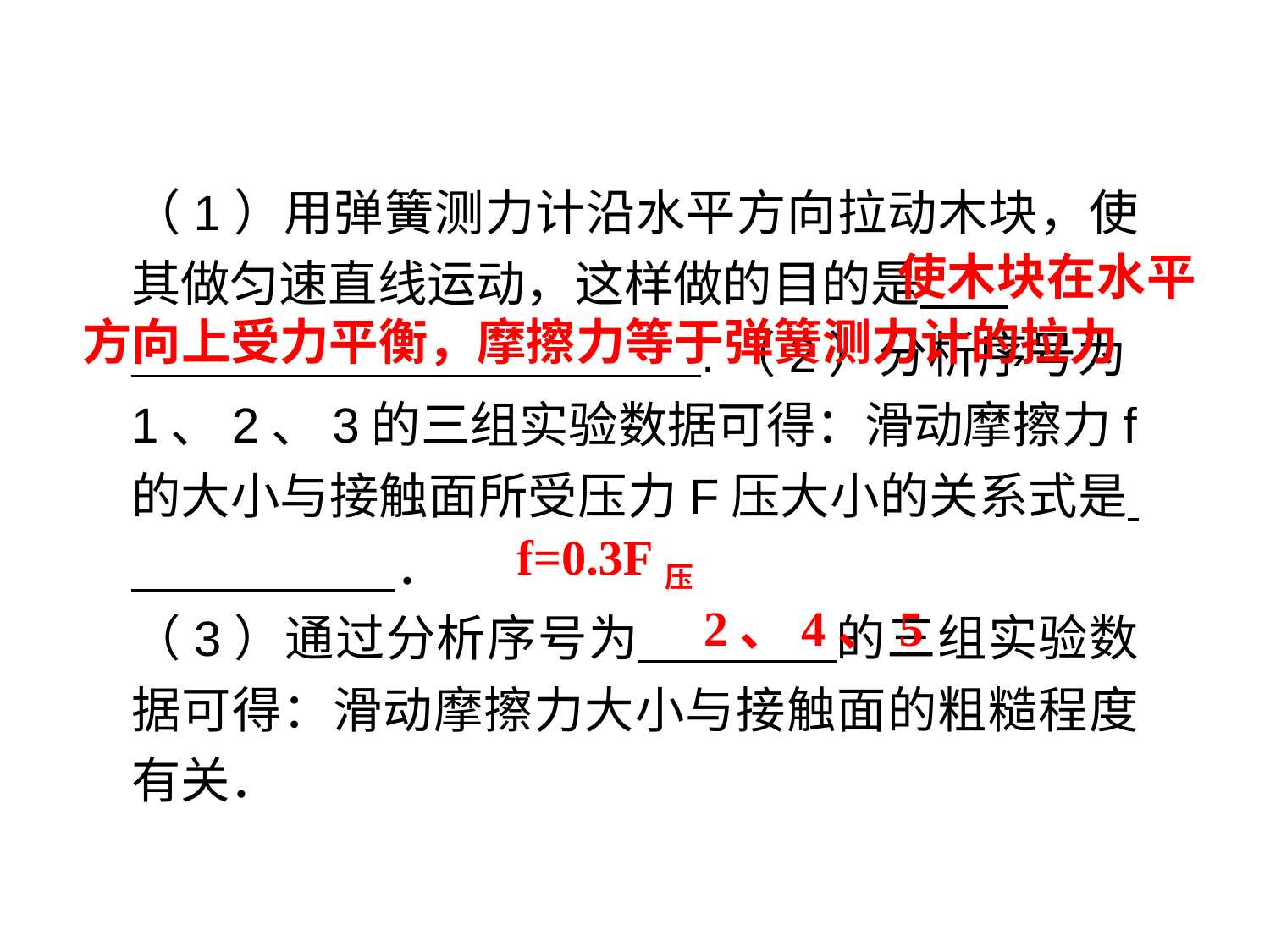

（1）用弹簧测力计沿水平方向拉动木块，使其做匀速直线运动，这样做的目的是        .
                                        .（2）分析序号为1、2、3的三组实验数据可得：滑动摩擦力f的大小与接触面所受压力F压大小的关系式是                          ．
（3）通过分析序号为                的三组实验数据可得：滑动摩擦力大小与接触面的粗糙程度有关．
                                                                    使木块在水平方向上受力平衡，摩擦力等于弹簧测力计的拉力
f=0.3F压
2、4、5